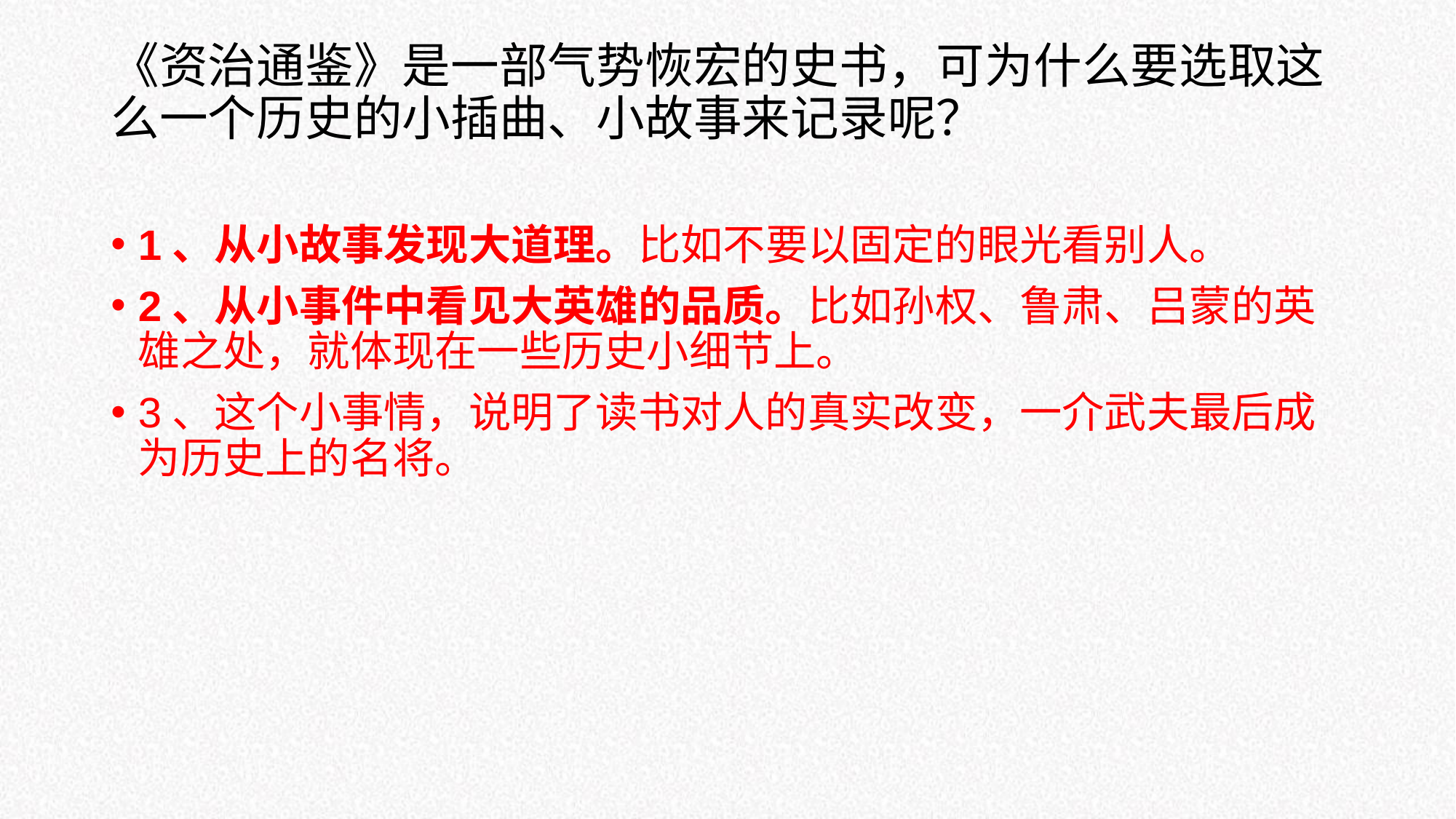

# 《资治通鉴》是一部气势恢宏的史书，可为什么要选取这么一个历史的小插曲、小故事来记录呢？
1、从小故事发现大道理。比如不要以固定的眼光看别人。
2、从小事件中看见大英雄的品质。比如孙权、鲁肃、吕蒙的英雄之处，就体现在一些历史小细节上。
3、这个小事情，说明了读书对人的真实改变，一介武夫最后成为历史上的名将。